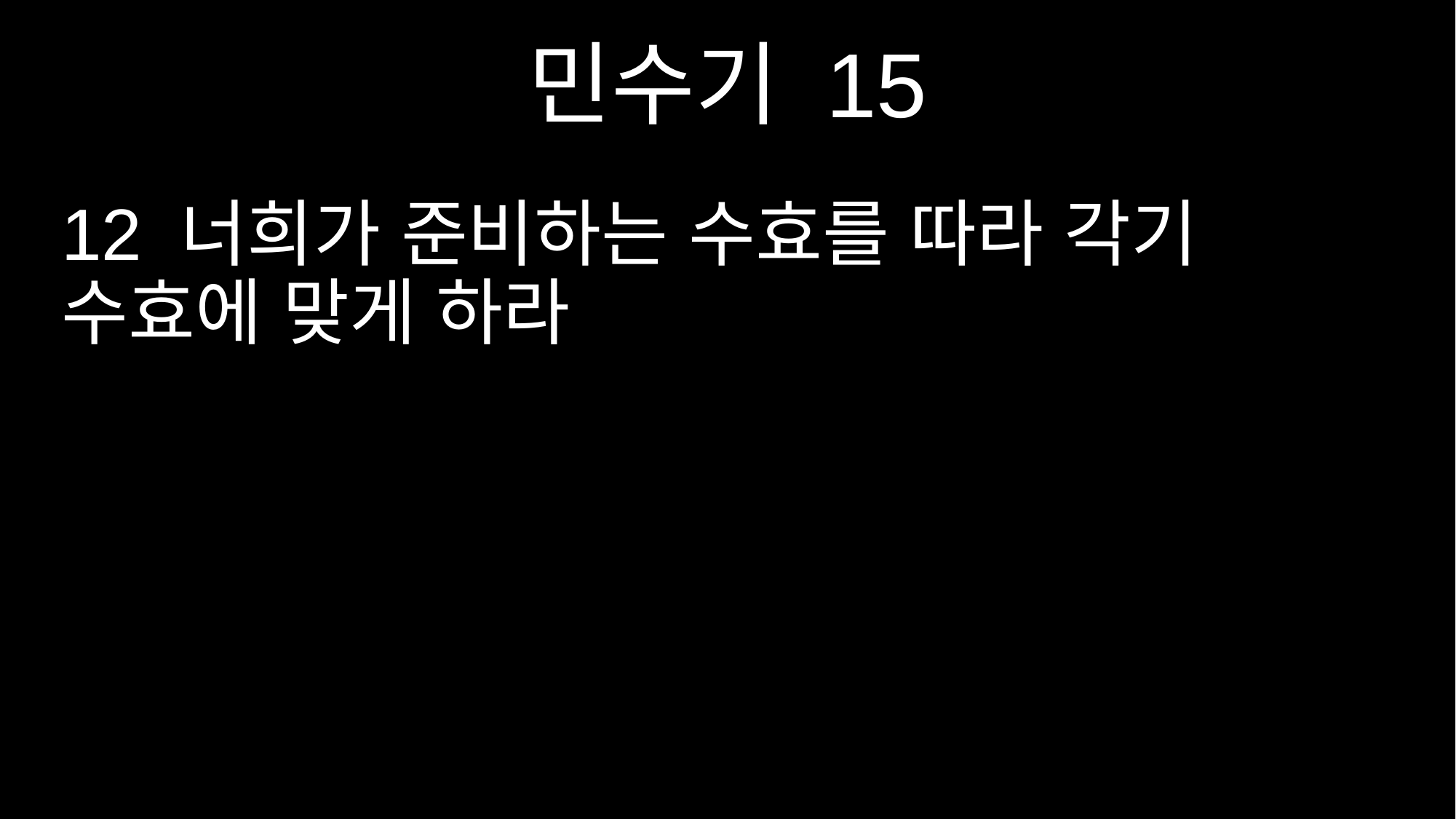

민수기 15
12 너희가 준비하는 수효를 따라 각기 수효에 맞게 하라